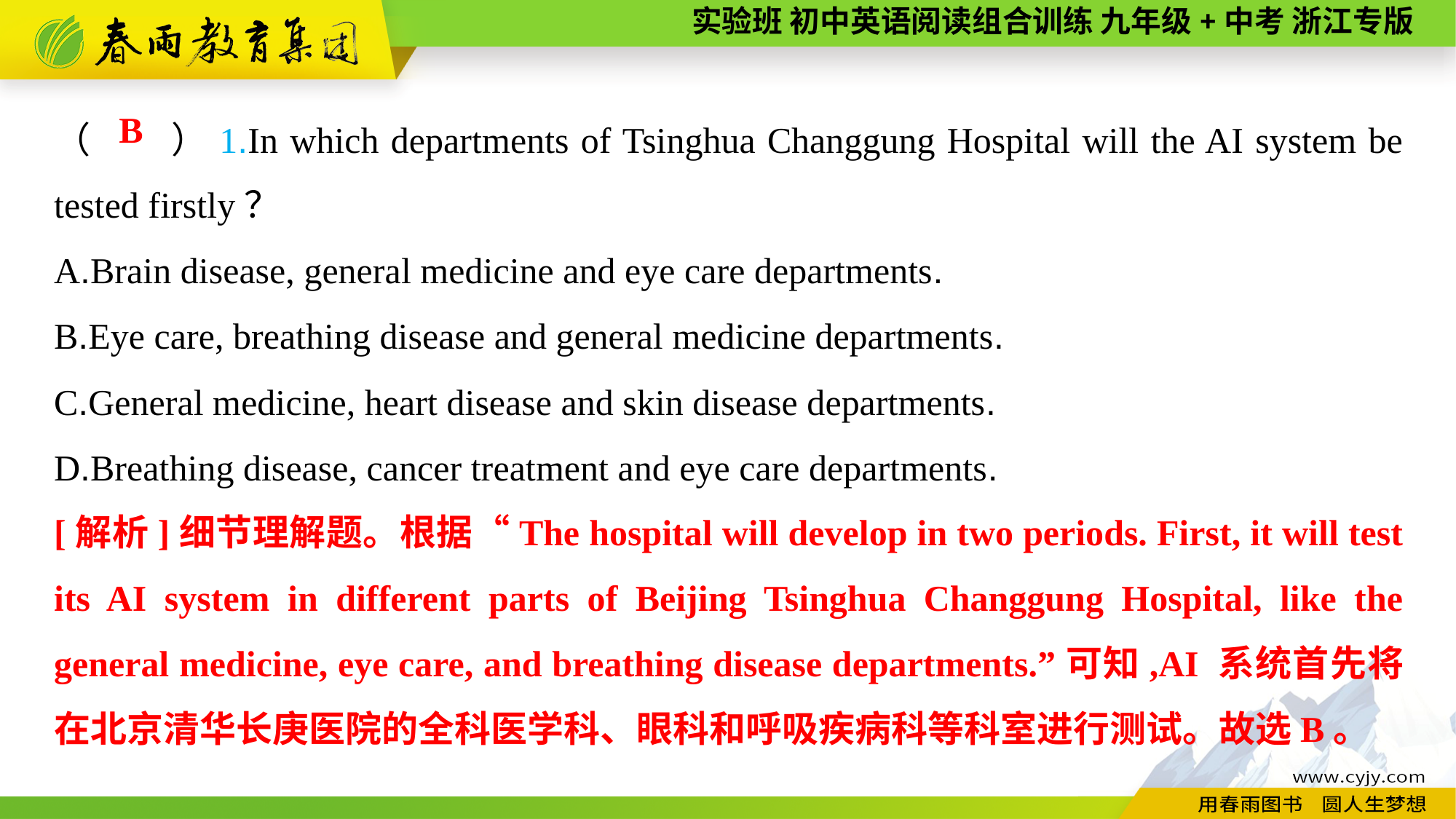

（　　）1.In which departments of Tsinghua Changgung Hospital will the AI system be tested firstly？
A.Brain disease, general medicine and eye care departments.
B.Eye care, breathing disease and general medicine departments.
C.General medicine, heart disease and skin disease departments.
D.Breathing disease, cancer treatment and eye care departments.
B
[解析]细节理解题。根据“The hospital will develop in two periods. First, it will test its AI system in different parts of Beijing Tsinghua Changgung Hospital, like the general medicine, eye care, and breathing disease departments.”可知,AI 系统首先将在北京清华长庚医院的全科医学科、眼科和呼吸疾病科等科室进行测试。故选B。